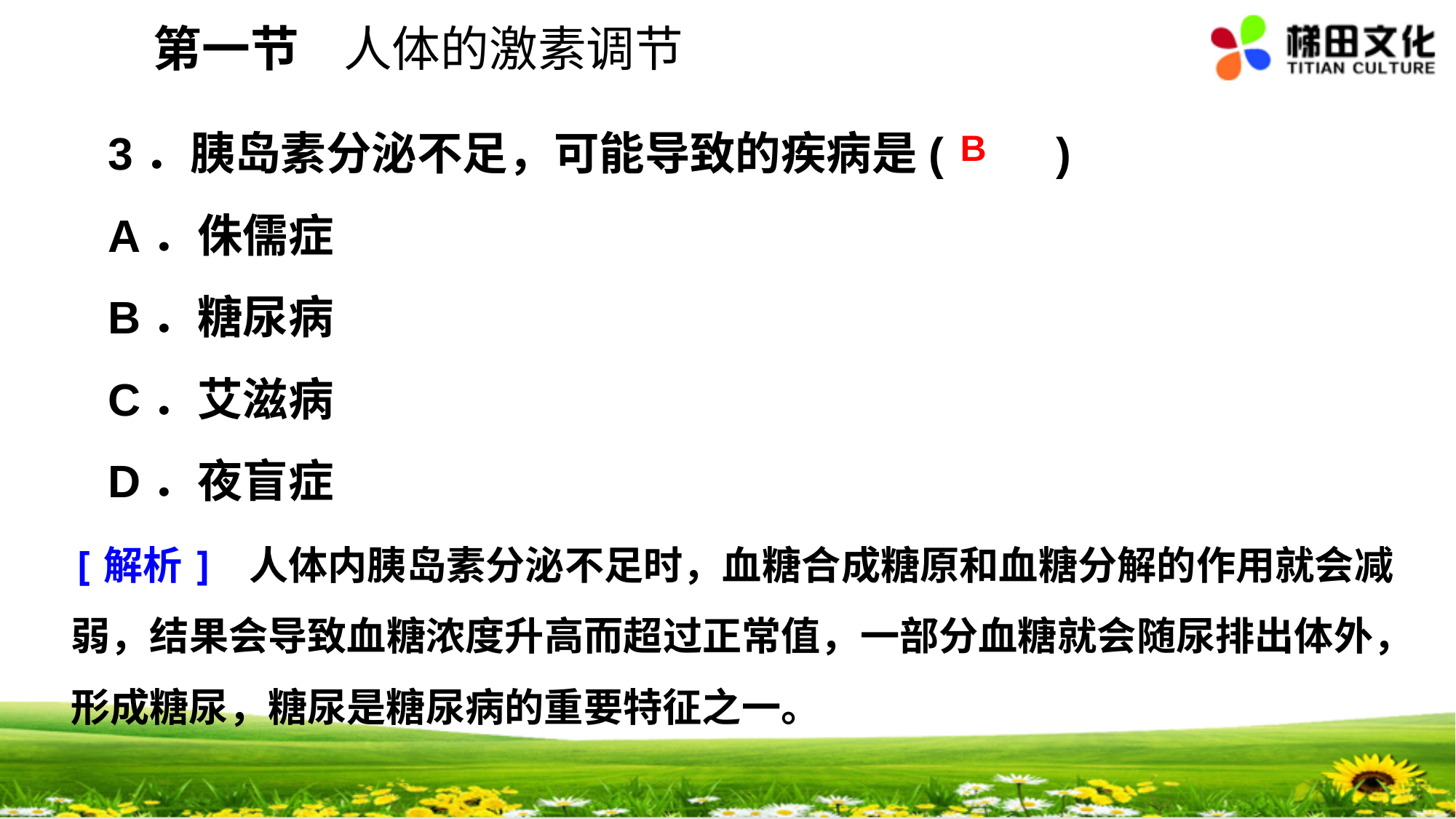

第一节    人体的激素调节
3．胰岛素分泌不足，可能导致的疾病是(　　)
A．侏儒症
B．糖尿病
C．艾滋病
D．夜盲症
B
[解析] 人体内胰岛素分泌不足时，血糖合成糖原和血糖分解的作用就会减弱，结果会导致血糖浓度升高而超过正常值，一部分血糖就会随尿排出体外，形成糖尿，糖尿是糖尿病的重要特征之一。